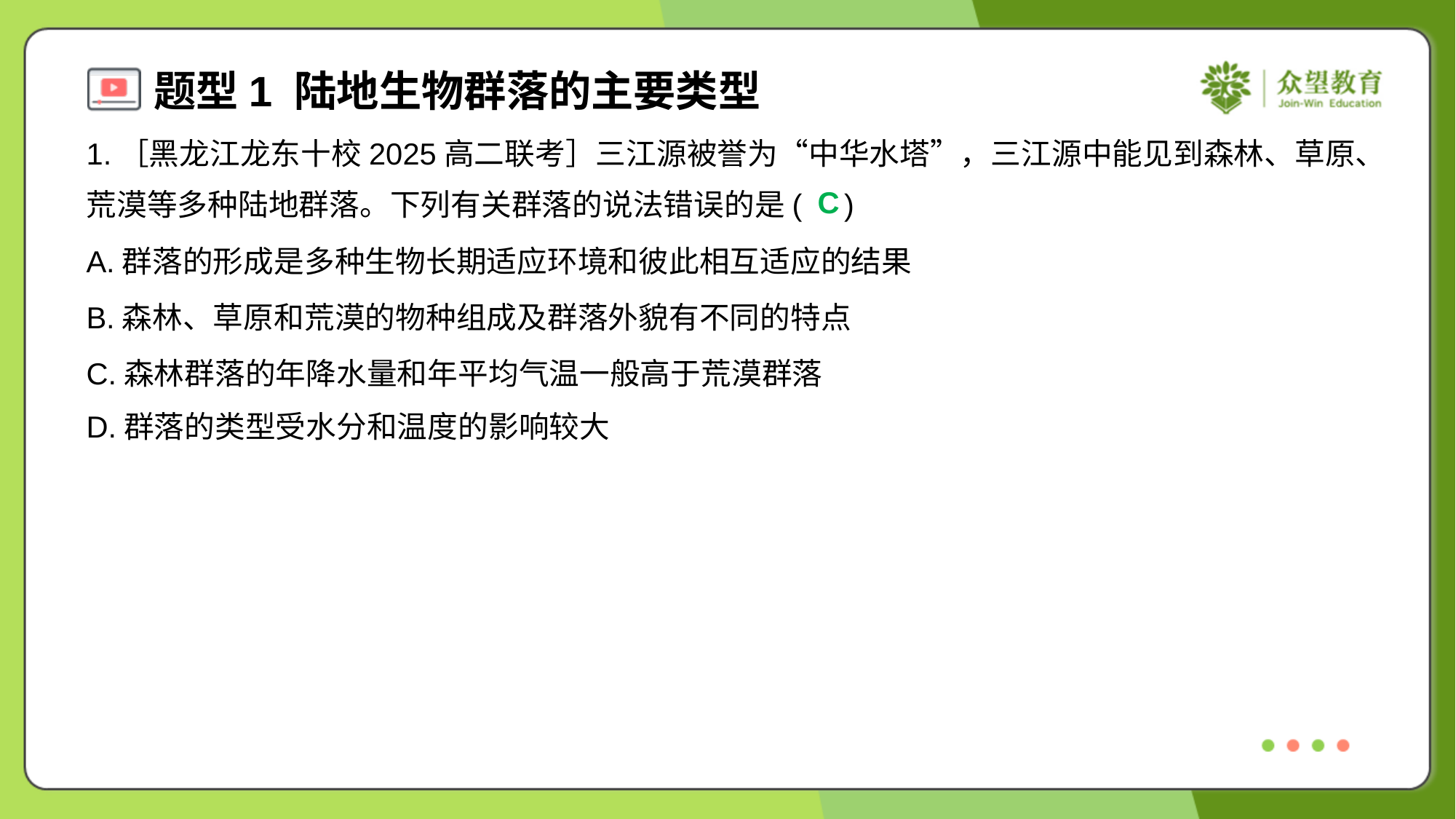

1.［黑龙江龙东十校2025高二联考］三江源被誉为“中华水塔”，三江源中能见到森林、草原、
荒漠等多种陆地群落。下列有关群落的说法错误的是(     )
C
A.群落的形成是多种生物长期适应环境和彼此相互适应的结果
B.森林、草原和荒漠的物种组成及群落外貌有不同的特点
C.森林群落的年降水量和年平均气温一般高于荒漠群落
D.群落的类型受水分和温度的影响较大